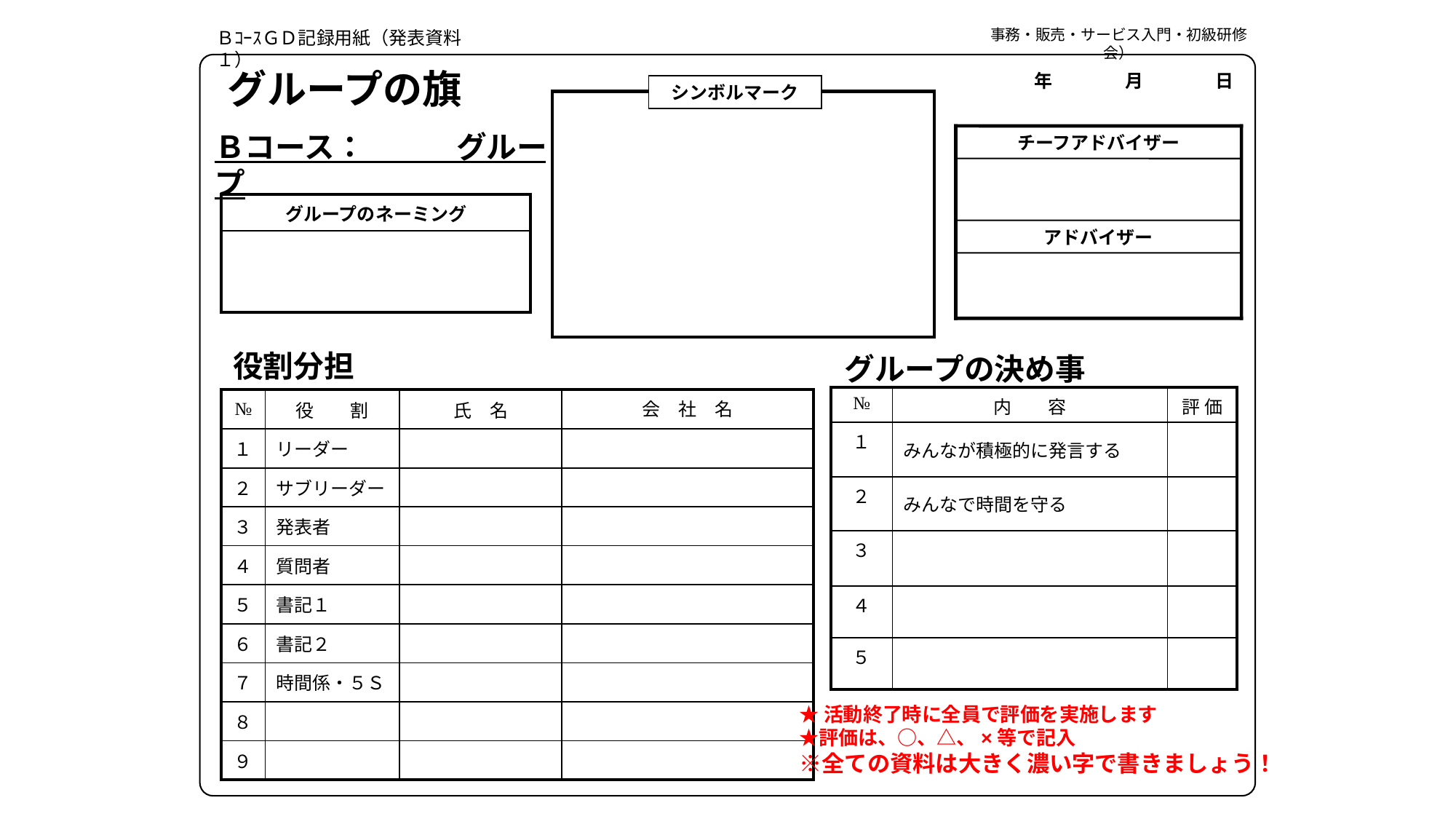

事務・販売・サービス入門・初級研修会）
ＢｺｰｽＧＤ記録用紙（発表資料１）

グループの旗
年　　　　月　　　　日
シンボルマーク

Ｂコース：　　　グループ
チーフアドバイザー

アドバイザー

| グループのネーミング |
| --- |
|  |
役割分担
グループの決め事
| № | 内　　容 | 評 価 |
| --- | --- | --- |
| １ | みんなが積極的に発言する |  |
| ２ | みんなで時間を守る |  |
| ３ |  |  |
| ４ |  |  |
| ５ |  |  |
| № | 役　　割 | 氏　名 | 会　社　名 |
| --- | --- | --- | --- |
| １ | リーダー |  |  |
| ２ | サブリーダー |  |  |
| ３ | 発表者 |  |  |
| ４ | 質問者 |  |  |
| ５ | 書記１ |  |  |
| ６ | 書記２ |  |  |
| ７ | 時間係・５Ｓ |  |  |
| ８ |  |  |  |
| ９ |  |  |  |
★活動終了時に全員で評価を実施します
★評価は、○、△、×等で記入
※全ての資料は大きく濃い字で書きましょう！